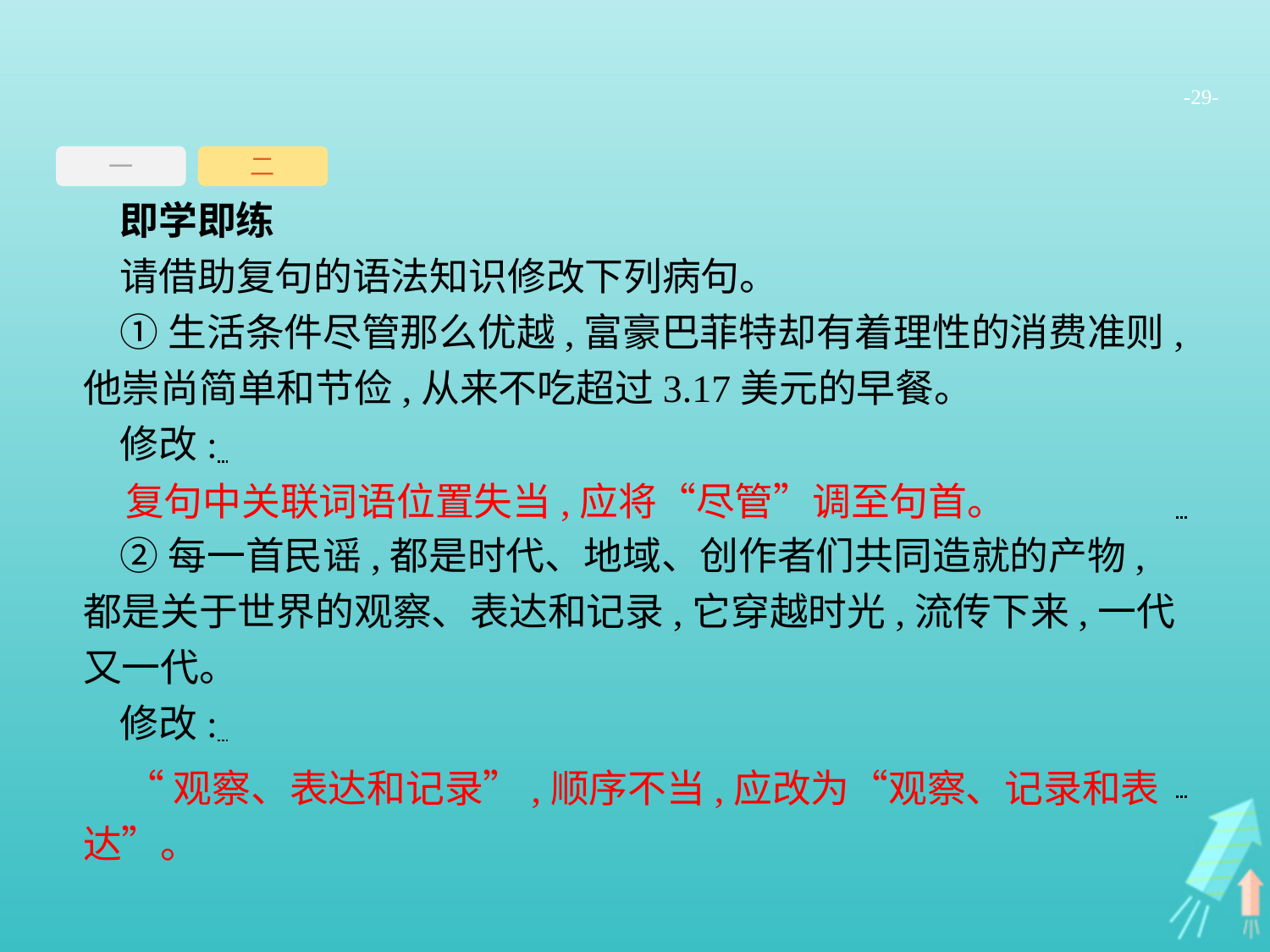

-29-
一
二
即学即练
请借助复句的语法知识修改下列病句。
①生活条件尽管那么优越,富豪巴菲特却有着理性的消费准则,他崇尚简单和节俭,从来不吃超过3.17美元的早餐。
修改:

②每一首民谣,都是时代、地域、创作者们共同造就的产物,都是关于世界的观察、表达和记录,它穿越时光,流传下来,一代又一代。
修改:

复句中关联词语位置失当,应将“尽管”调至句首。
“观察、表达和记录”,顺序不当,应改为“观察、记录和表达”。